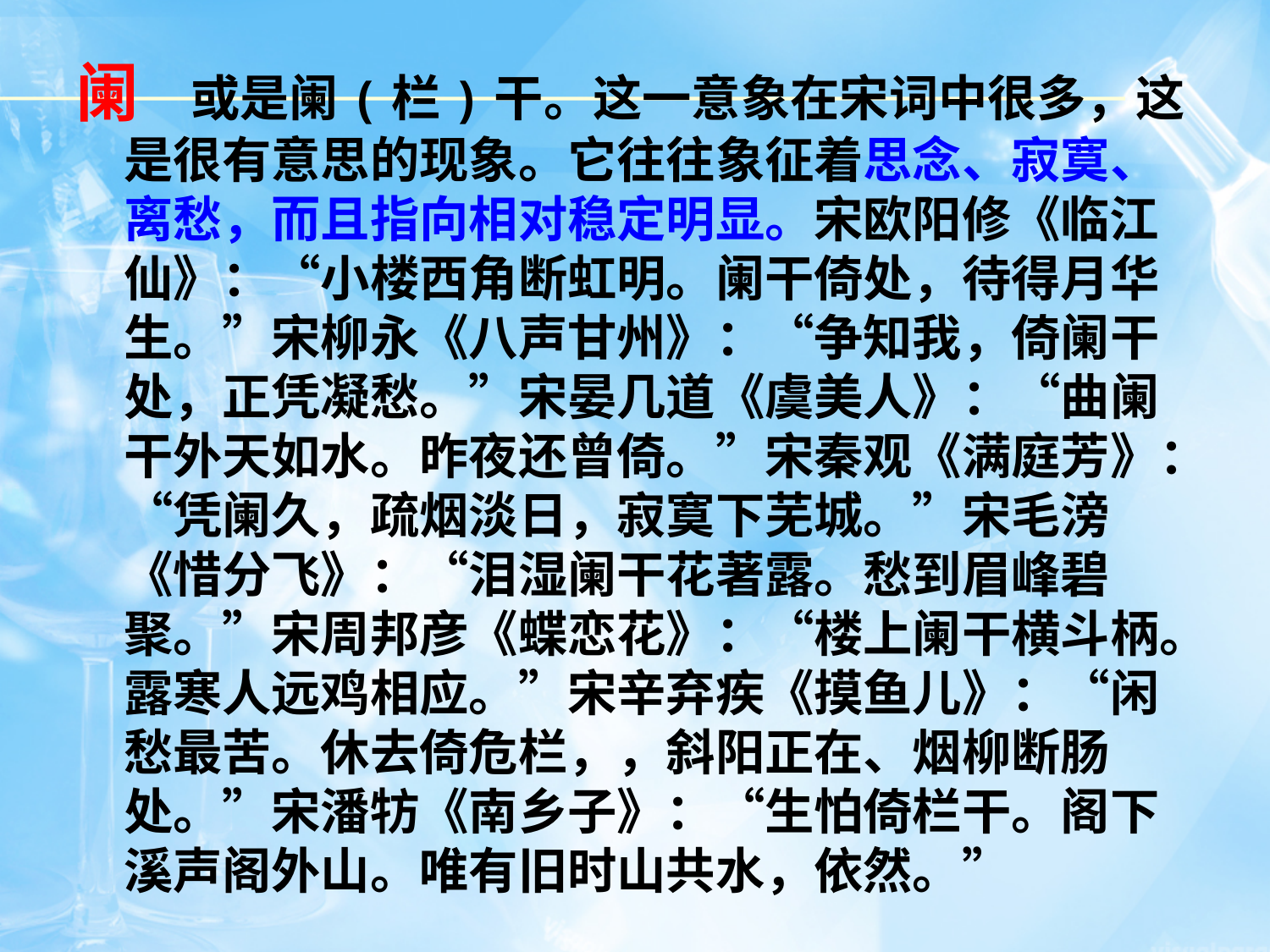

阑    或是阑(栏)干。这一意象在宋词中很多，这是很有意思的现象。它往往象征着思念、寂寞、离愁，而且指向相对稳定明显。宋欧阳修《临江仙》：“小楼西角断虹明。阑干倚处，待得月华生。”宋柳永《八声甘州》：“争知我，倚阑干处，正凭凝愁。”宋晏几道《虞美人》：“曲阑干外天如水。昨夜还曾倚。”宋秦观《满庭芳》：“凭阑久，疏烟淡日，寂寞下芜城。”宋毛滂《惜分飞》：“泪湿阑干花著露。愁到眉峰碧聚。”宋周邦彦《蝶恋花》：“楼上阑干横斗柄。露寒人远鸡相应。”宋辛弃疾《摸鱼儿》：“闲愁最苦。休去倚危栏，，斜阳正在、烟柳断肠处。”宋潘牥《南乡子》：“生怕倚栏干。阁下溪声阁外山。唯有旧时山共水，依然。”